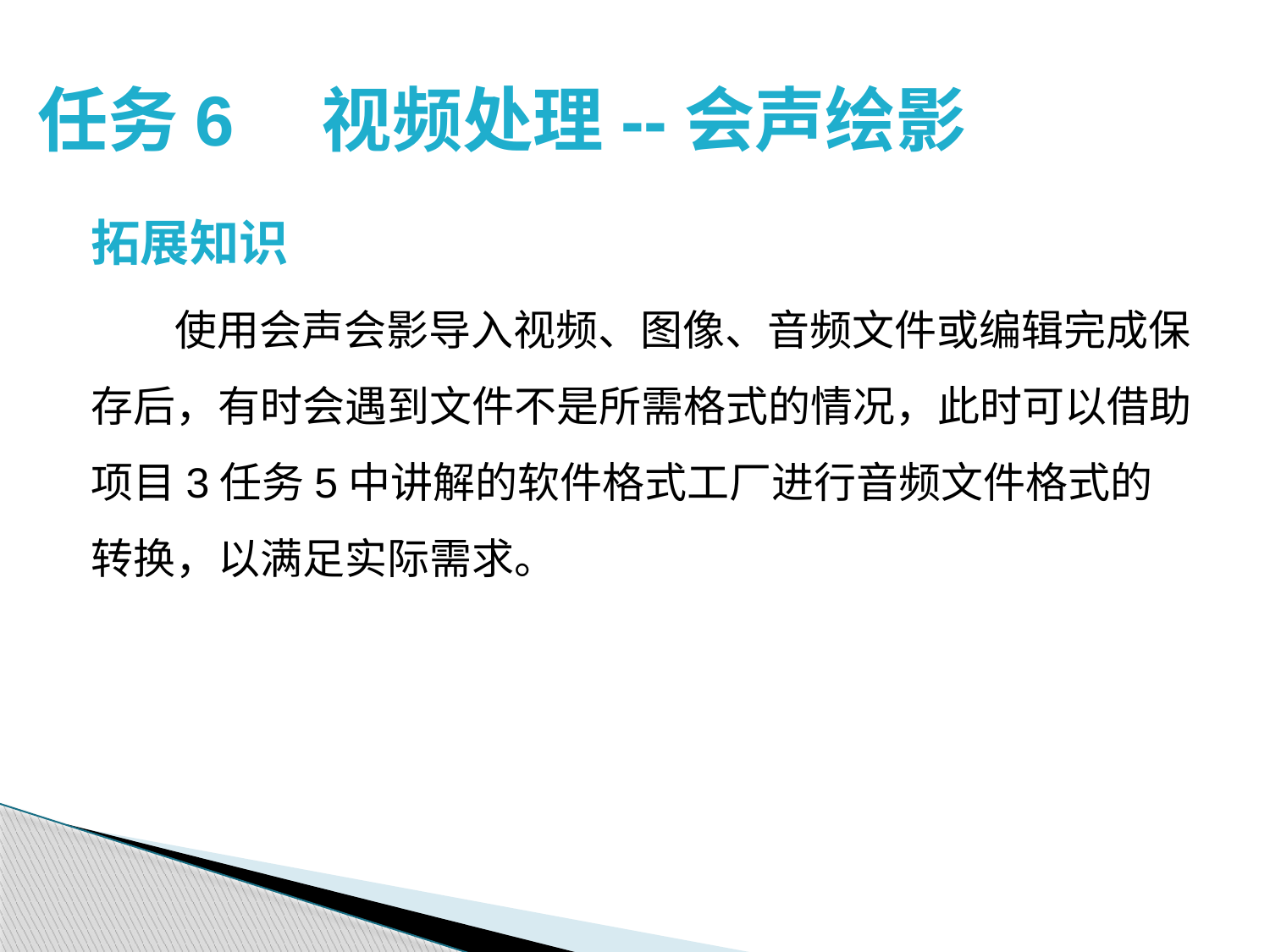

# 任务6　视频处理--会声绘影
拓展知识
使用会声会影导入视频、图像、音频文件或编辑完成保存后，有时会遇到文件不是所需格式的情况，此时可以借助项目3任务5中讲解的软件格式工厂进行音频文件格式的转换，以满足实际需求。